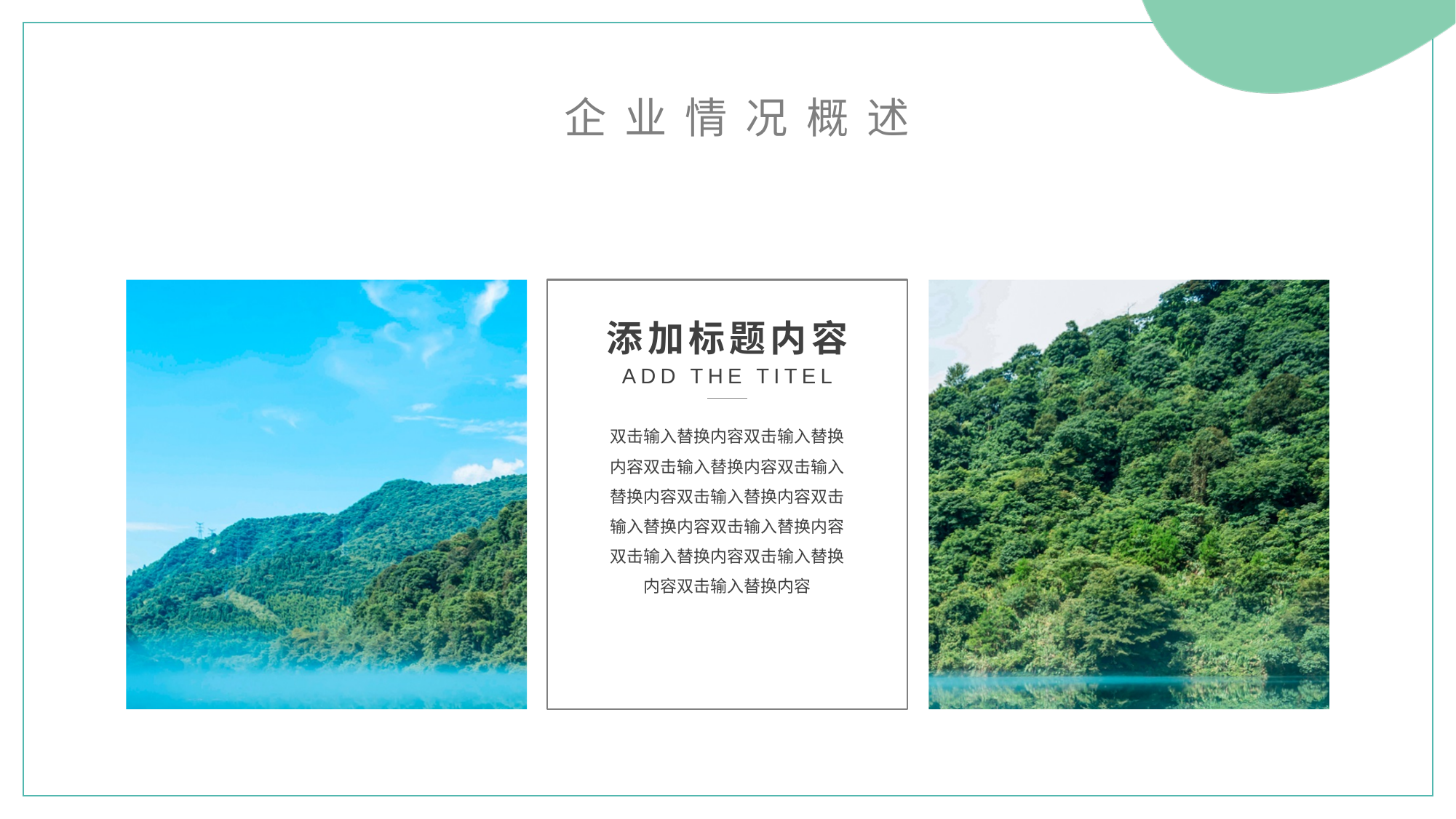

企业情况概述

添加标题内容
ADD THE TITEL
双击输入替换内容双击输入替换内容双击输入替换内容双击输入替换内容双击输入替换内容双击输入替换内容双击输入替换内容双击输入替换内容双击输入替换内容双击输入替换内容